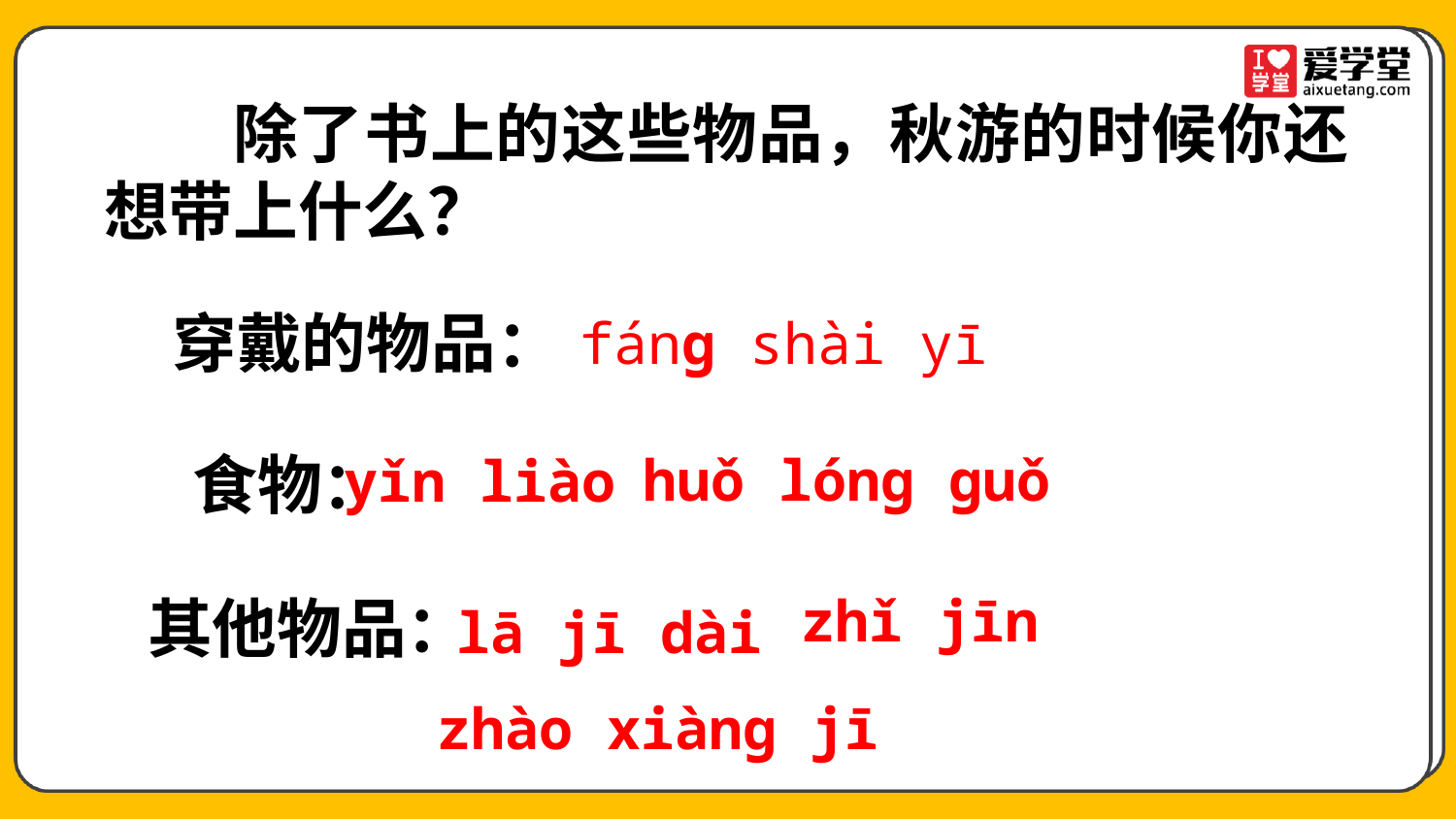

除了书上的这些物品，秋游的时候你还想带上什么？
穿戴的物品：
fánɡ shài yī
huǒ lónɡ ɡuǒ
yǐn liào
食物：
lā jī dài
zhǐ jīn
其他物品：
zhào xiànɡ jī